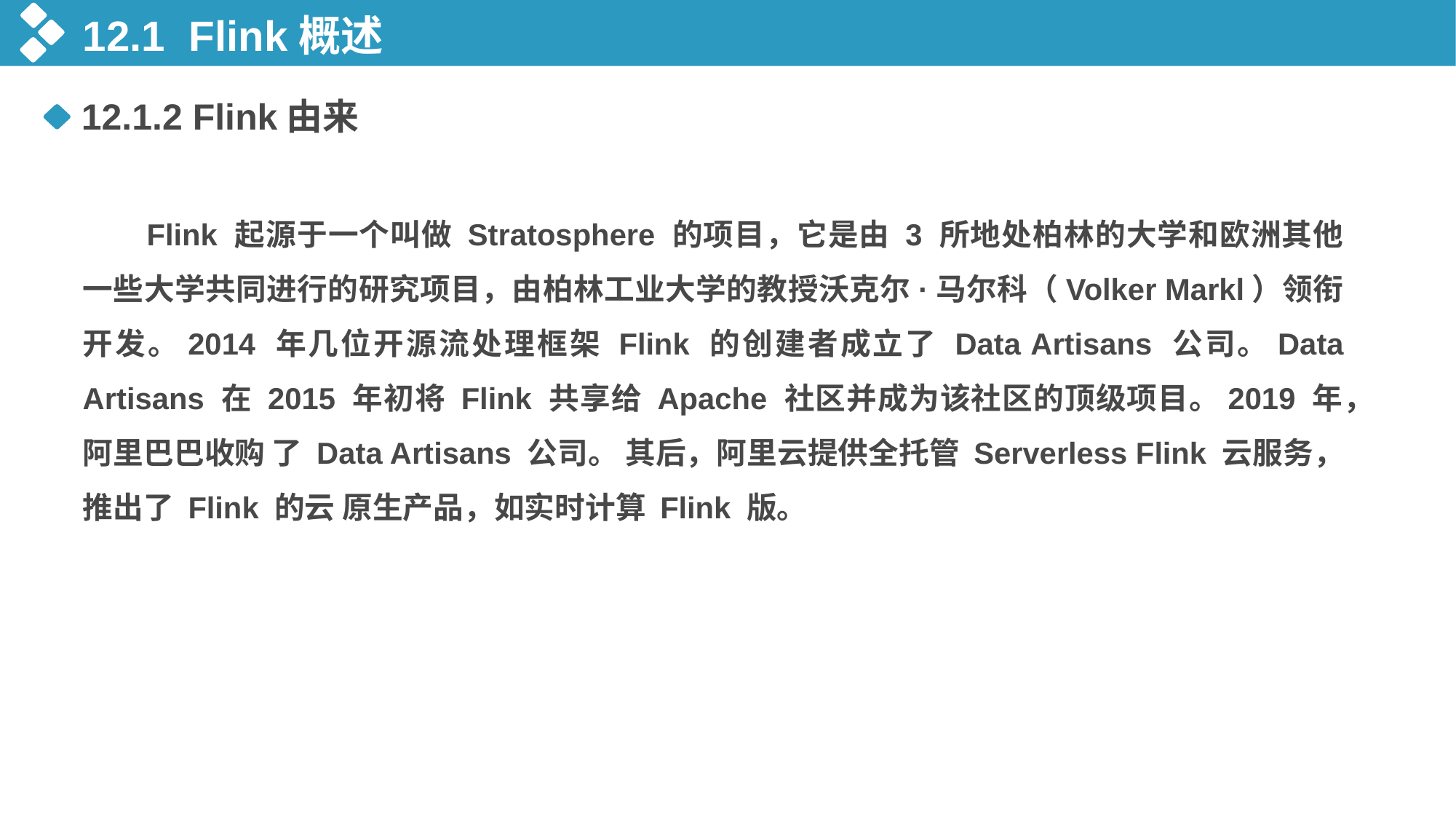

12.1  Flink概述
12.1.2 Flink由来

       Flink 起源于一个叫做 Stratosphere 的项目，它是由 3 所地处柏林的大学和欧洲其他 一些大学共同进行的研究项目，由柏林工业大学的教授沃克尔·马尔科（Volker Markl）领衔 开发。2014 年几位开源流处理框架 Flink 的创建者成立了 Data Artisans 公司。Data Artisans 在 2015 年初将 Flink 共享给 Apache 社区并成为该社区的顶级项目。2019 年，阿里巴巴收购 了 Data Artisans 公司。 其后，阿里云提供全托管 Serverless Flink 云服务，推出了 Flink 的云 原生产品，如实时计算 Flink 版。